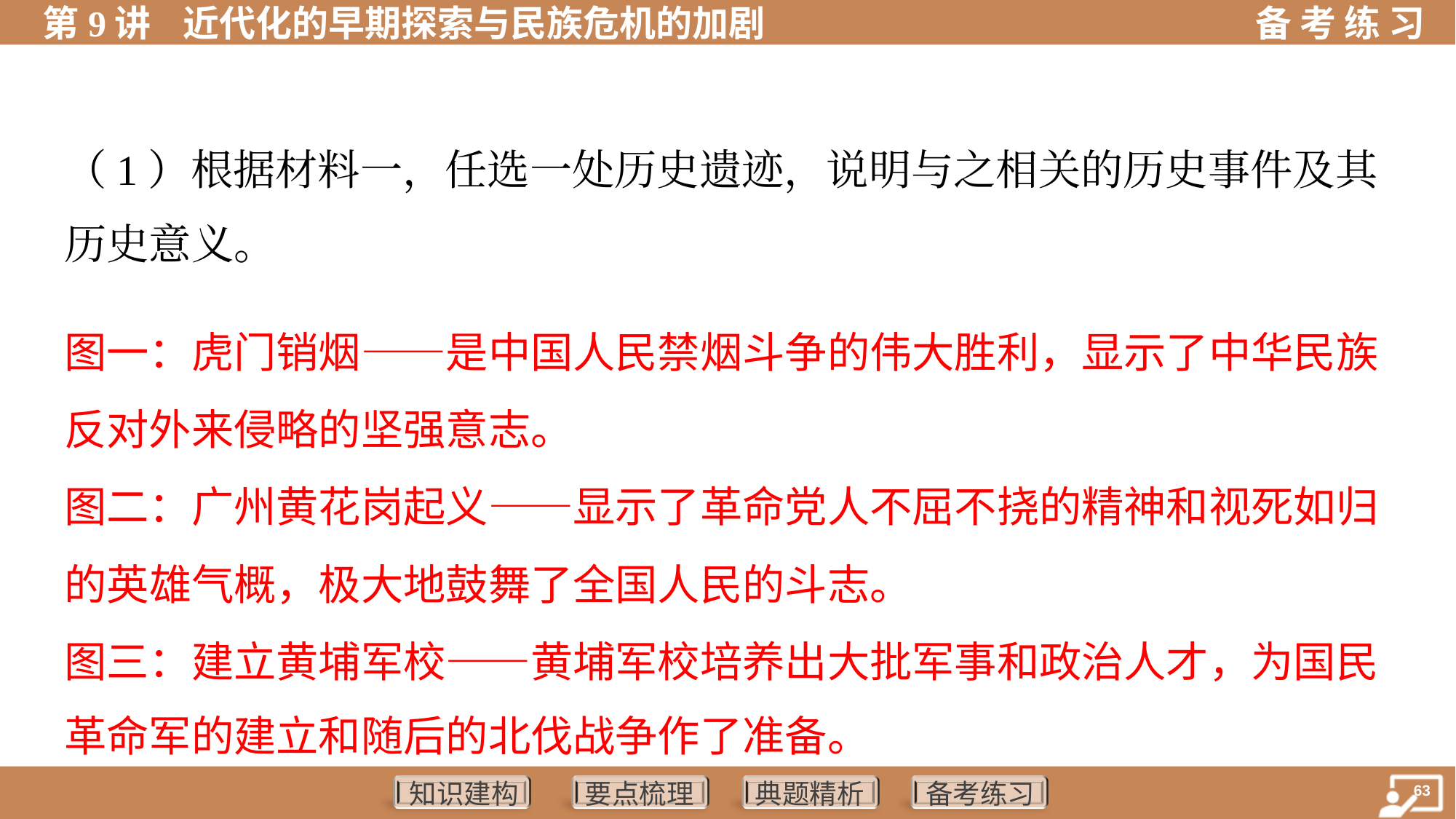

（1）根据材料一，任选一处历史遗迹，说明与之相关的历史事件及其
历史意义。
图一：虎门销烟——是中国人民禁烟斗争的伟大胜利，显示了中华民族
反对外来侵略的坚强意志。
图二：广州黄花岗起义——显示了革命党人不屈不挠的精神和视死如归
的英雄气概，极大地鼓舞了全国人民的斗志。
图三：建立黄埔军校——黄埔军校培养出大批军事和政治人才，为国民
革命军的建立和随后的北伐战争作了准备。